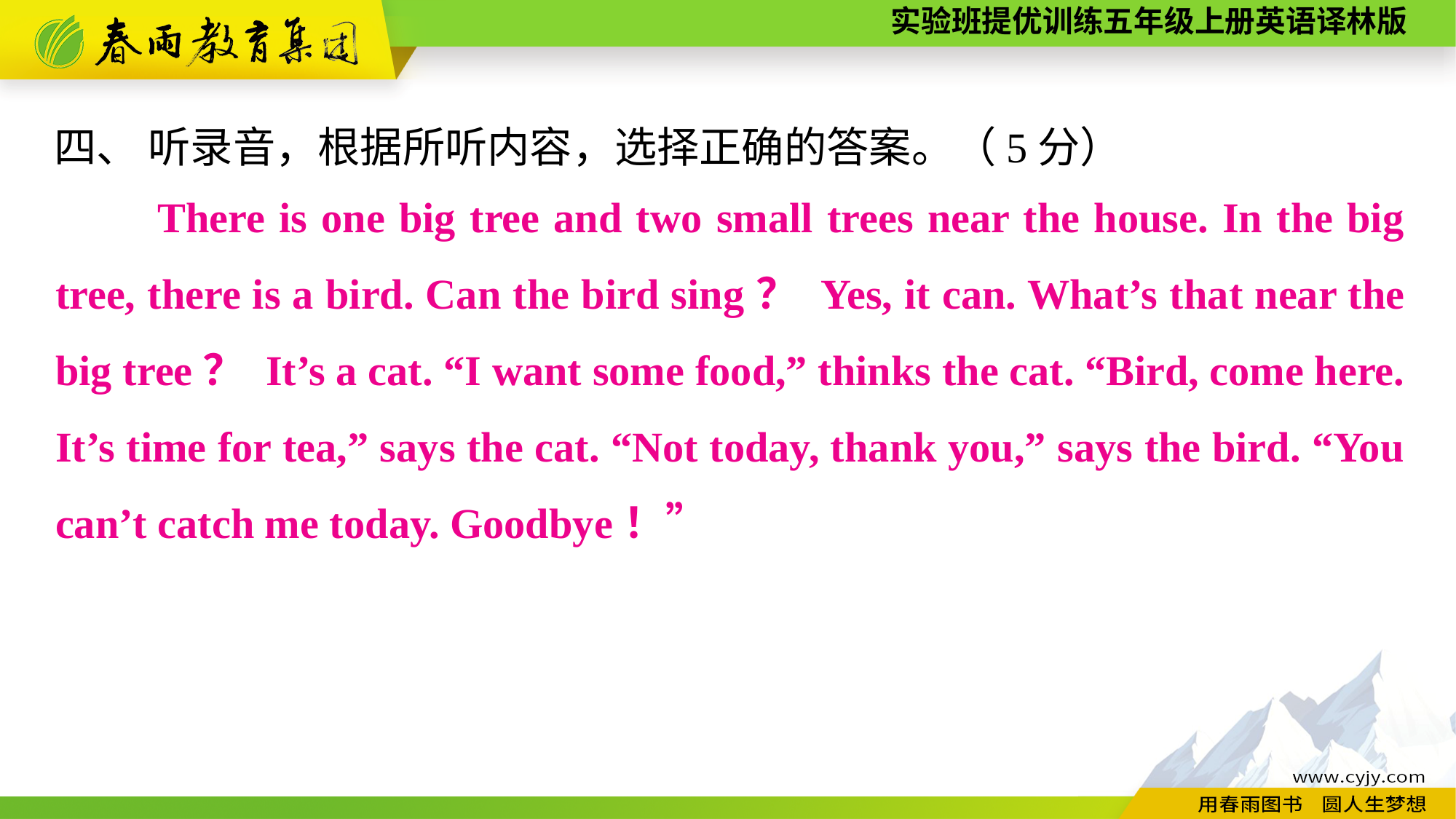

四、 听录音，根据所听内容，选择正确的答案。（5分）
　　There is one big tree and two small trees near the house. In the big tree, there is a bird. Can the bird sing？ Yes, it can. What’s that near the big tree？ It’s a cat. “I want some food,” thinks the cat. “Bird, come here. It’s time for tea,” says the cat. “Not today, thank you,” says the bird. “You can’t catch me today. Goodbye！”